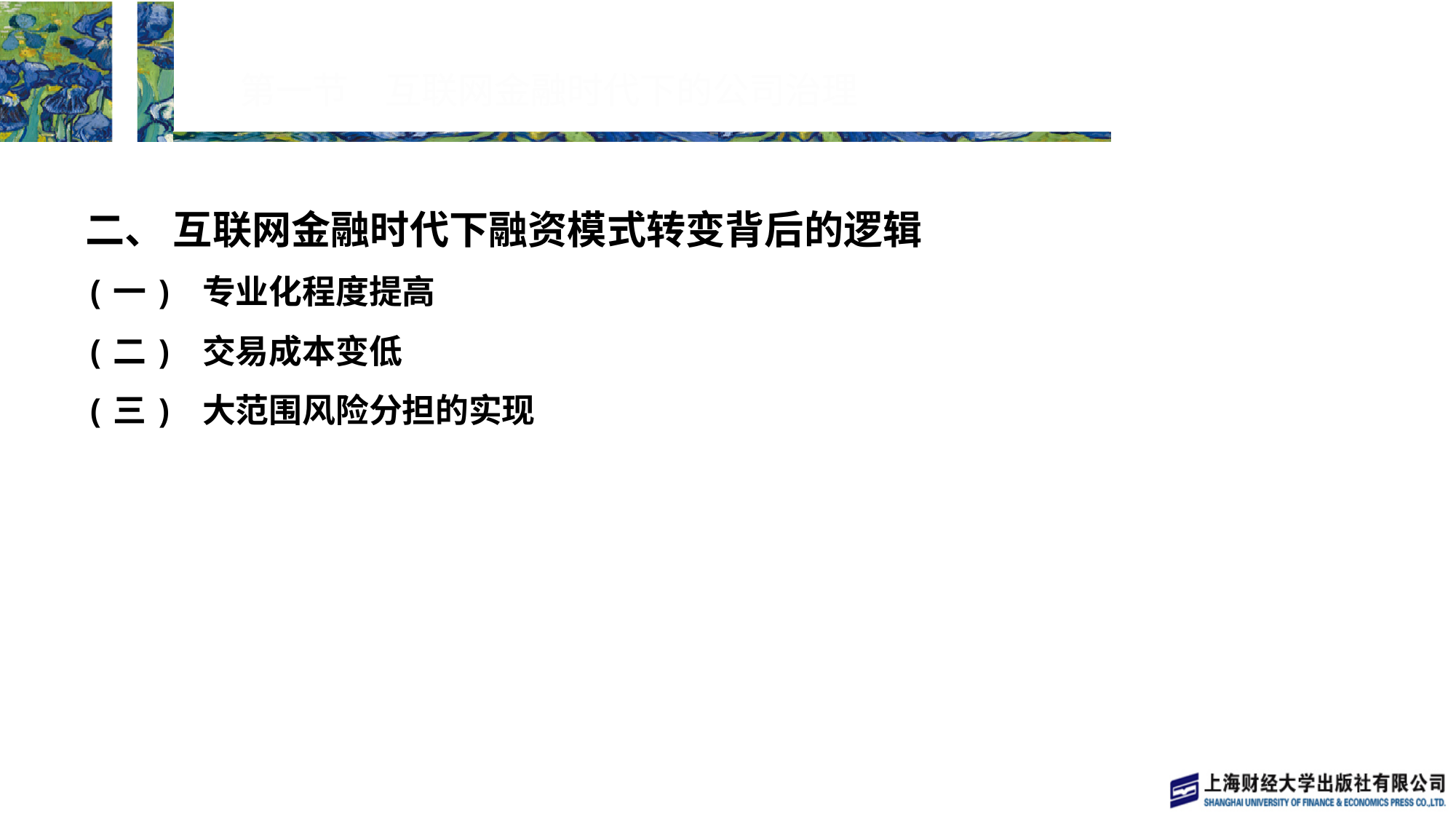

# 第一节　互联网金融时代下的公司治理
二、 互联网金融时代下融资模式转变背后的逻辑
(一) 专业化程度提高
(二) 交易成本变低
(三) 大范围风险分担的实现